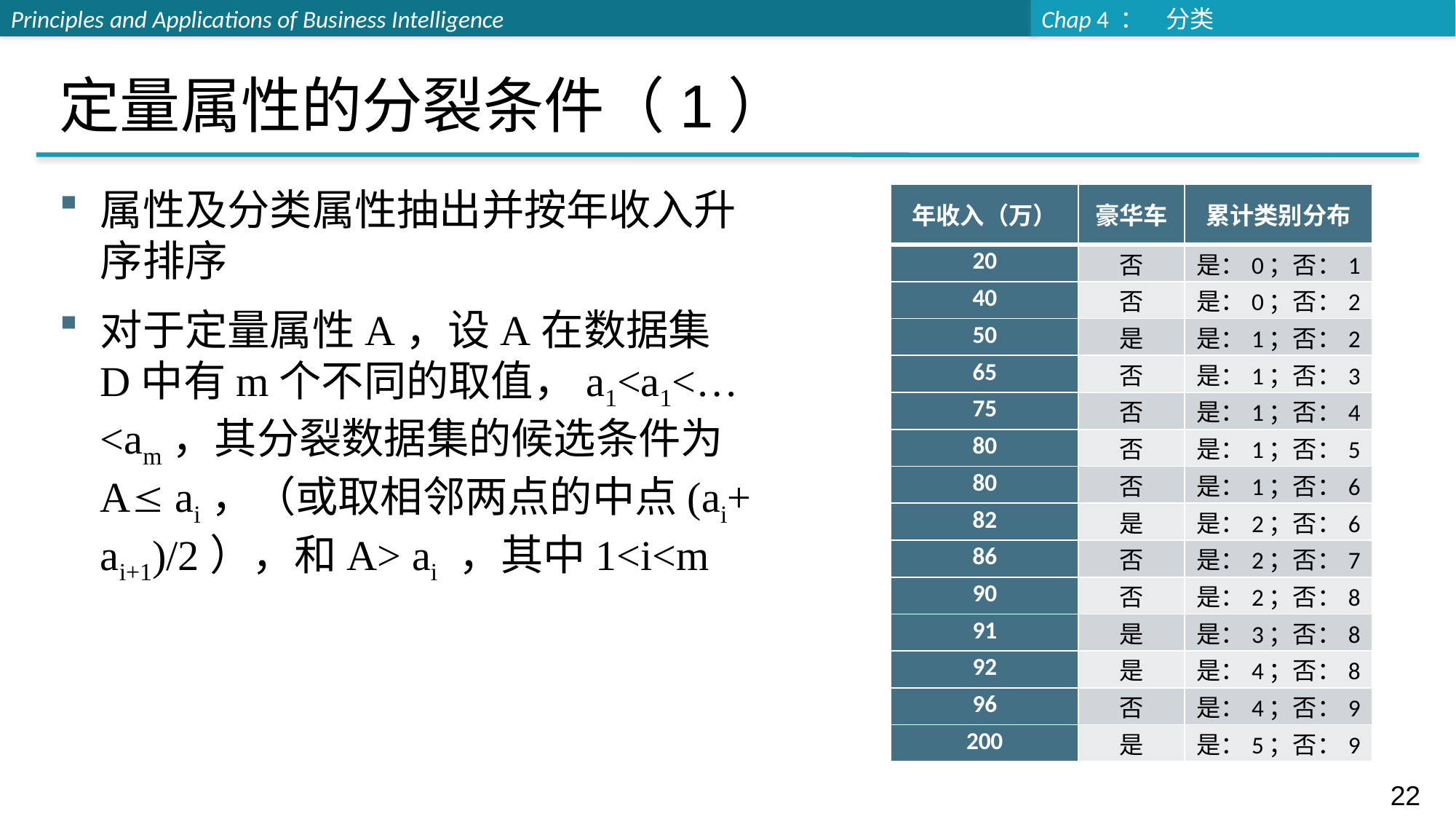

# 定量属性的分裂条件（1）
属性及分类属性抽出并按年收入升序排序
对于定量属性A，设A在数据集D中有m个不同的取值，a1<a1<…<am，其分裂数据集的候选条件为A≤ ai，（或取相邻两点的中点(ai+ ai+1)/2），和A> ai ，其中1<i<m
| 年收入（万） | 豪华车 | 累计类别分布 |
| --- | --- | --- |
| 20 | 否 | 是：0；否：1 |
| 40 | 否 | 是：0；否：2 |
| 50 | 是 | 是：1；否：2 |
| 65 | 否 | 是：1；否：3 |
| 75 | 否 | 是：1；否：4 |
| 80 | 否 | 是：1；否：5 |
| 80 | 否 | 是：1；否：6 |
| 82 | 是 | 是：2；否：6 |
| 86 | 否 | 是：2；否：7 |
| 90 | 否 | 是：2；否：8 |
| 91 | 是 | 是：3；否：8 |
| 92 | 是 | 是：4；否：8 |
| 96 | 否 | 是：4；否：9 |
| 200 | 是 | 是：5；否：9 |